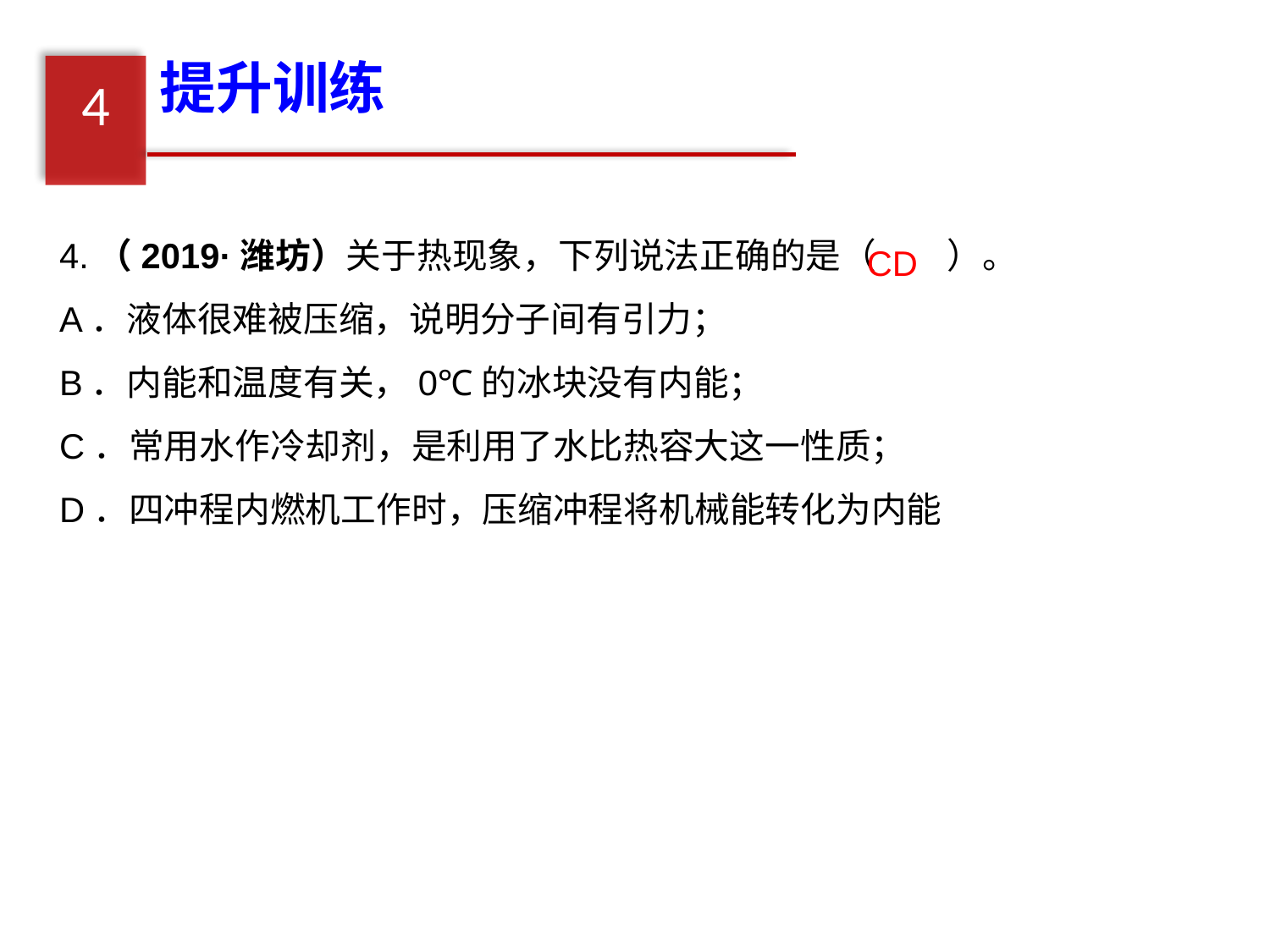

提升训练

4
4.（2019·潍坊）关于热现象，下列说法正确的是（　　）。
A．液体很难被压缩，说明分子间有引力；
B．内能和温度有关，0℃的冰块没有内能；
C．常用水作冷却剂，是利用了水比热容大这一性质；
D．四冲程内燃机工作时，压缩冲程将机械能转化为内能
CD